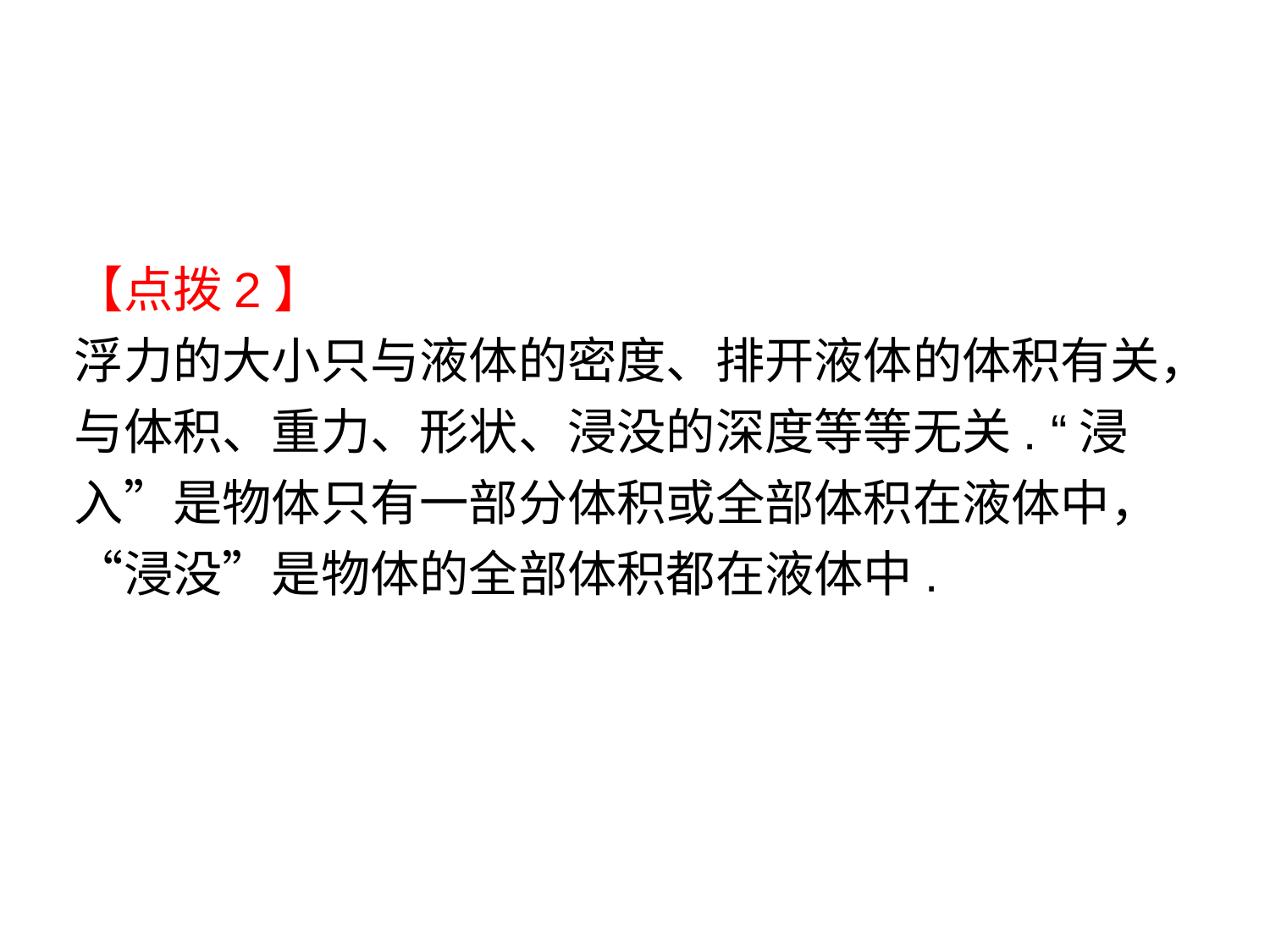

【点拨2】
浮力的大小只与液体的密度、排开液体的体积有关，与体积、重力、形状、浸没的深度等等无关. “浸入”是物体只有一部分体积或全部体积在液体中， “浸没”是物体的全部体积都在液体中.